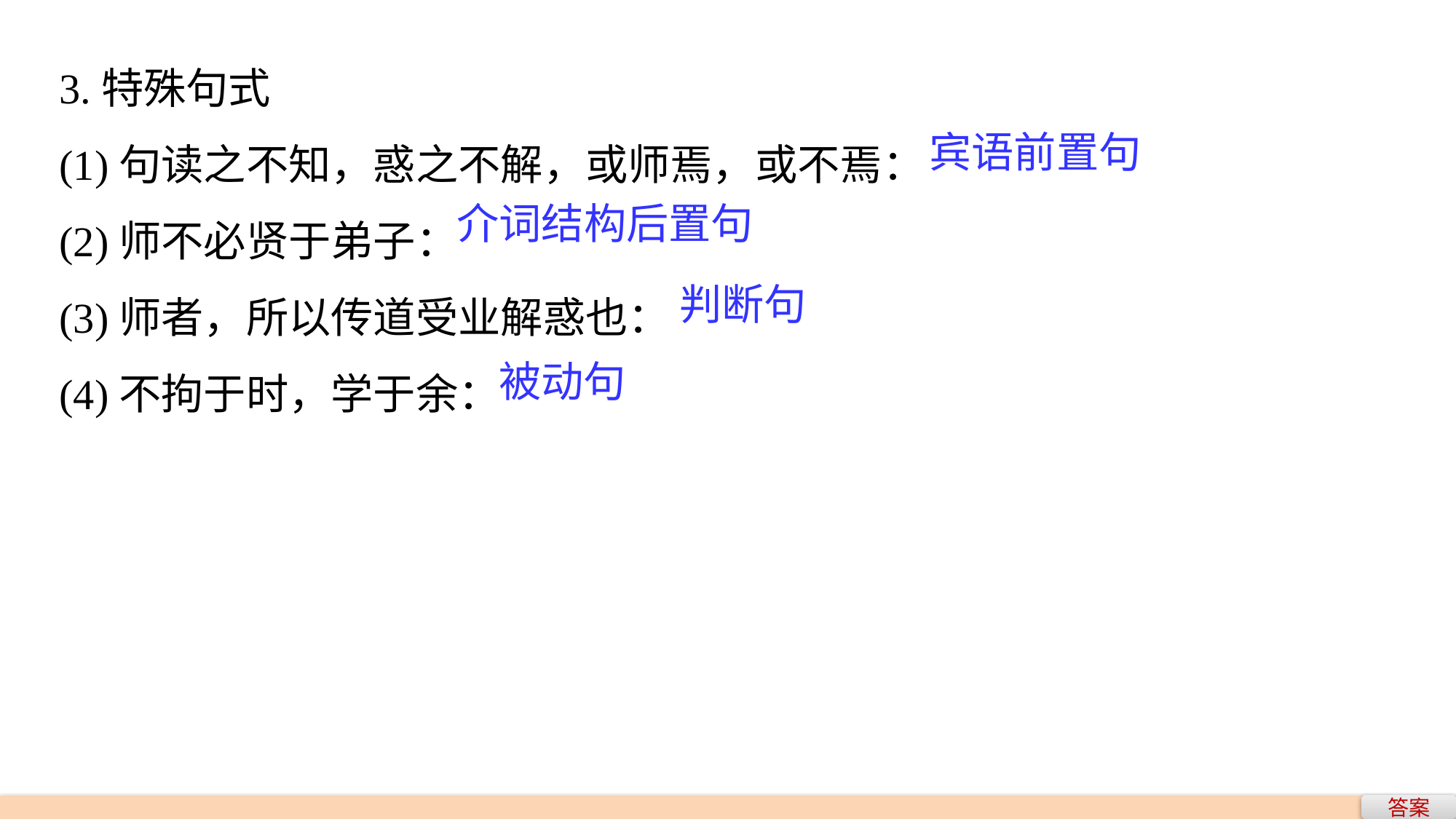

3.特殊句式
(1)句读之不知，惑之不解，或师焉，或不焉：
(2)师不必贤于弟子：
(3)师者，所以传道受业解惑也：
(4)不拘于时，学于余：
宾语前置句
介词结构后置句
判断句
被动句
答案